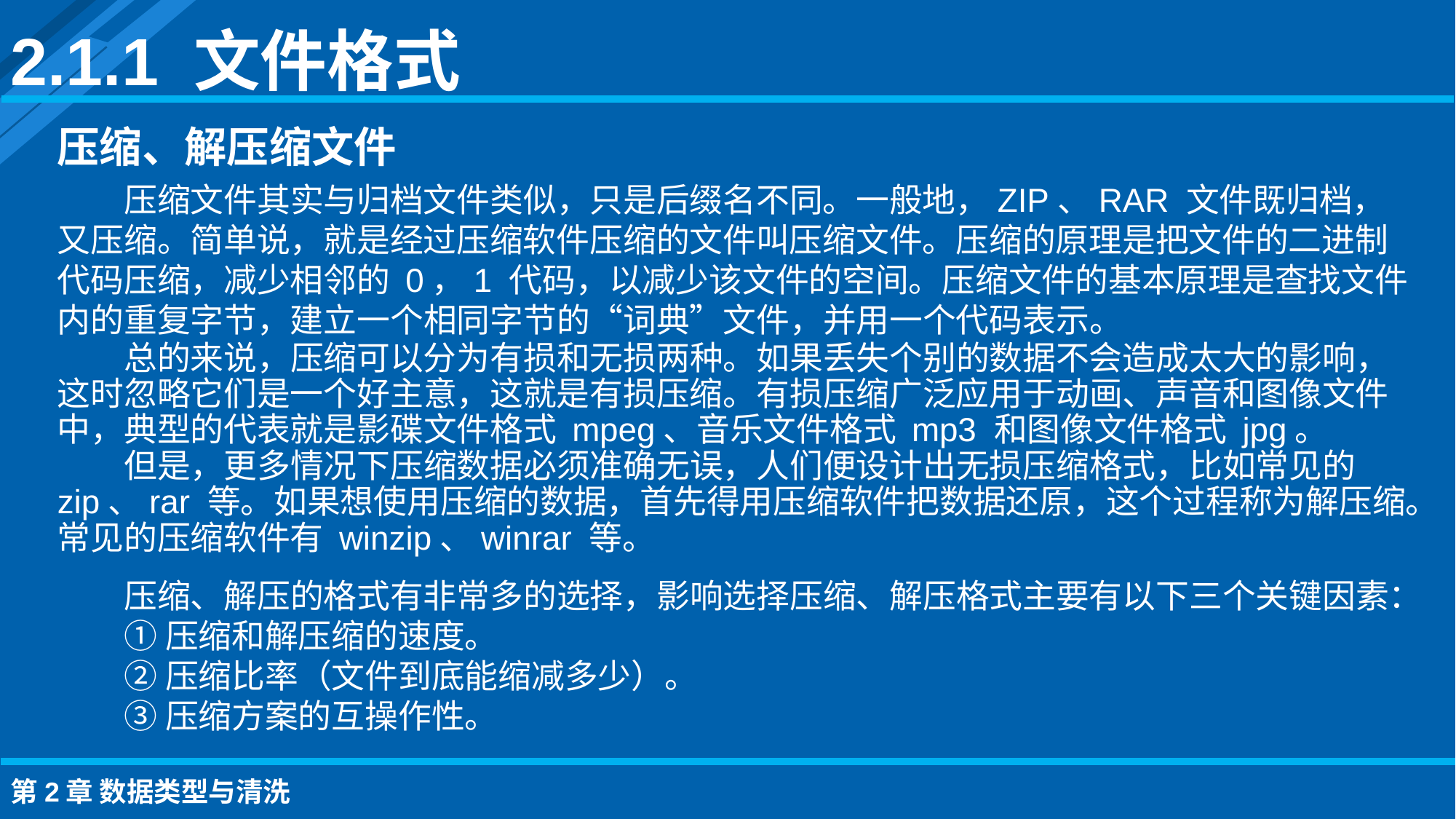

2.1.1 文件格式

压缩、解压缩文件
压缩文件其实与归档文件类似，只是后缀名不同。一般地，ZIP、RAR 文件既归档，又压缩。简单说，就是经过压缩软件压缩的文件叫压缩文件。压缩的原理是把文件的二进制代码压缩，减少相邻的 0，1 代码，以减少该文件的空间。压缩文件的基本原理是查找文件内的重复字节，建立一个相同字节的“词典”文件，并用一个代码表示。
总的来说，压缩可以分为有损和无损两种。如果丢失个别的数据不会造成太大的影响，这时忽略它们是一个好主意，这就是有损压缩。有损压缩广泛应用于动画、声音和图像文件中，典型的代表就是影碟文件格式 mpeg、音乐文件格式 mp3 和图像文件格式 jpg。
但是，更多情况下压缩数据必须准确无误，人们便设计出无损压缩格式，比如常见的 zip、rar 等。如果想使用压缩的数据，首先得用压缩软件把数据还原，这个过程称为解压缩。常见的压缩软件有 winzip、winrar 等。
压缩、解压的格式有非常多的选择，影响选择压缩、解压格式主要有以下三个关键因素：
①压缩和解压缩的速度。
②压缩比率（文件到底能缩减多少）。
③压缩方案的互操作性。
第2章 数据类型与清洗